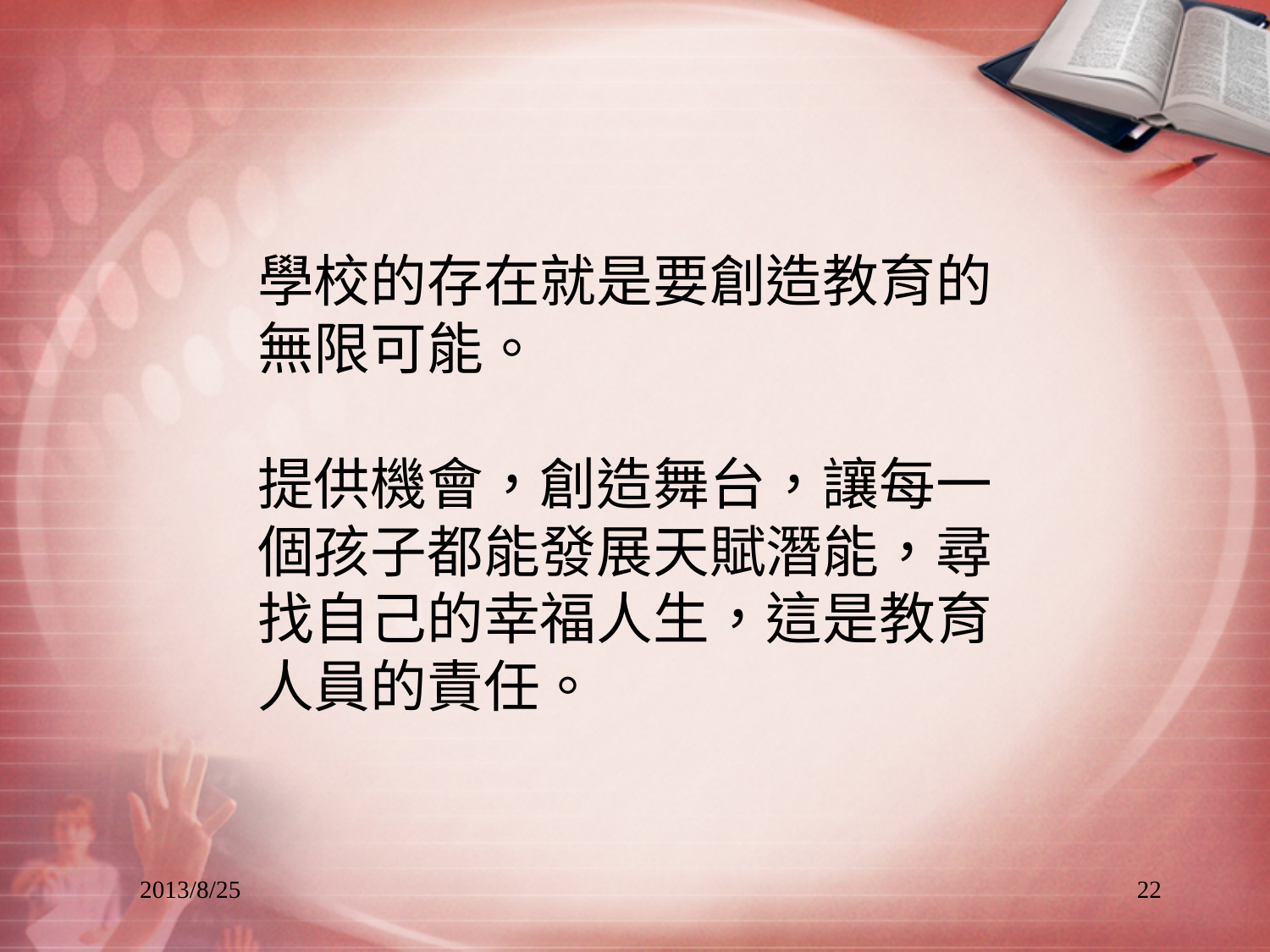

學校的存在就是要創造教育的無限可能。

提供機會，創造舞台，讓每一個孩子都能發展天賦潛能，尋找自己的幸福人生，這是教育人員的責任。
2013/8/25
22